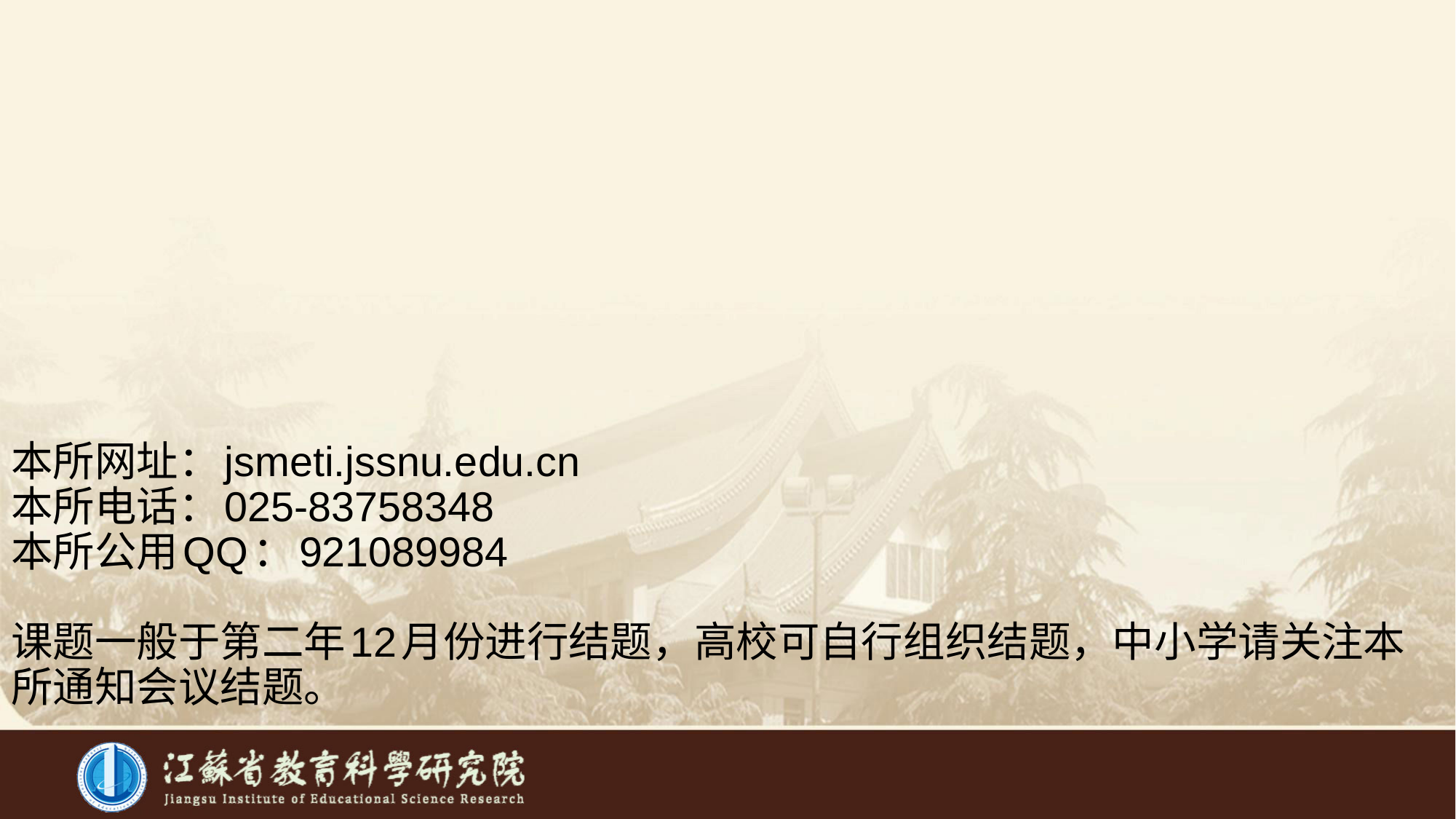

# 本所网址：jsmeti.jssnu.edu.cn 本所电话：025-83758348 本所公用QQ：921089984 课题一般于第二年12月份进行结题，高校可自行组织结题，中小学请关注本所通知会议结题。